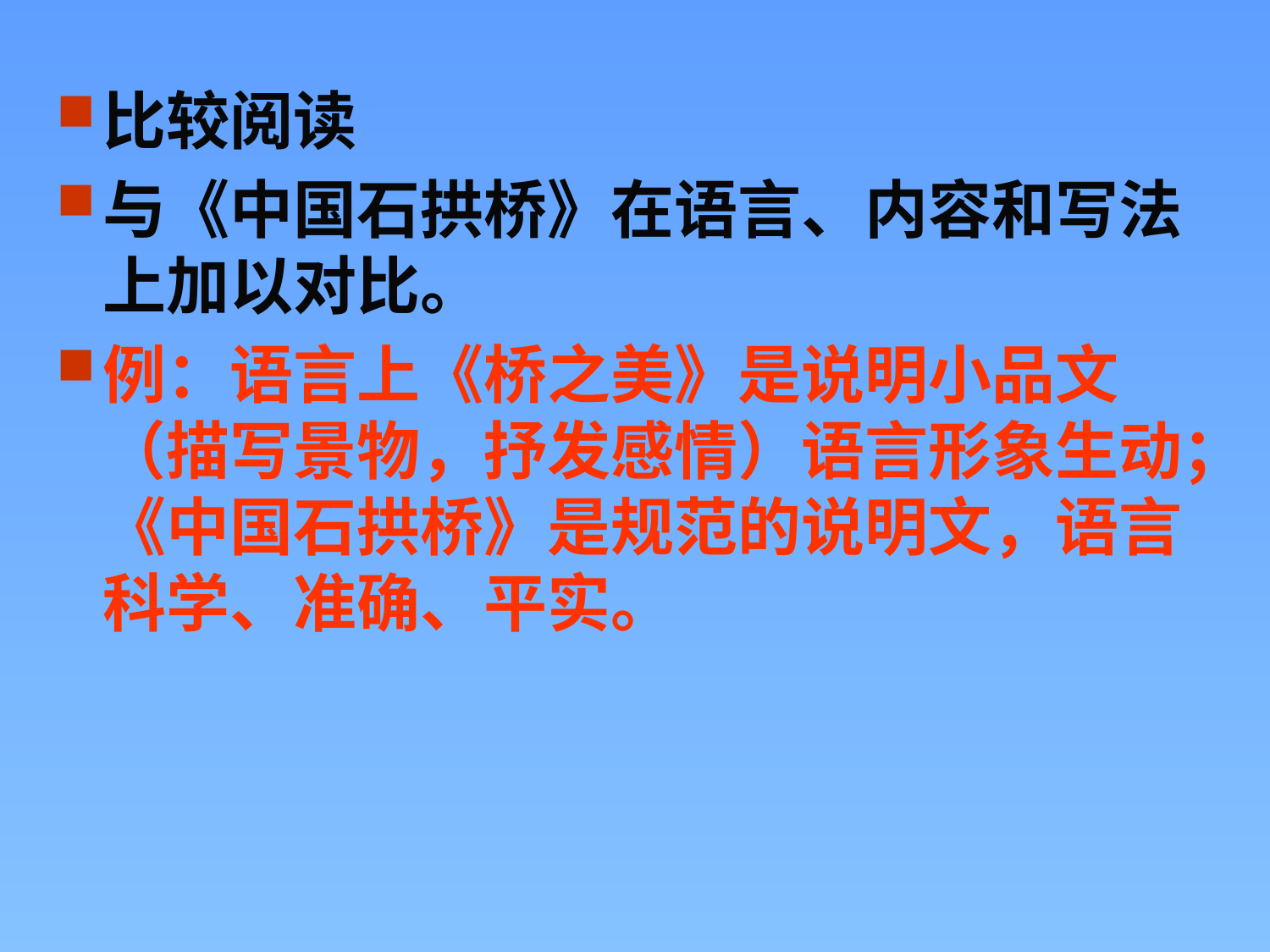

比较阅读
与《中国石拱桥》在语言、内容和写法上加以对比。
例：语言上《桥之美》是说明小品文（描写景物，抒发感情）语言形象生动；《中国石拱桥》是规范的说明文，语言科学、准确、平实。